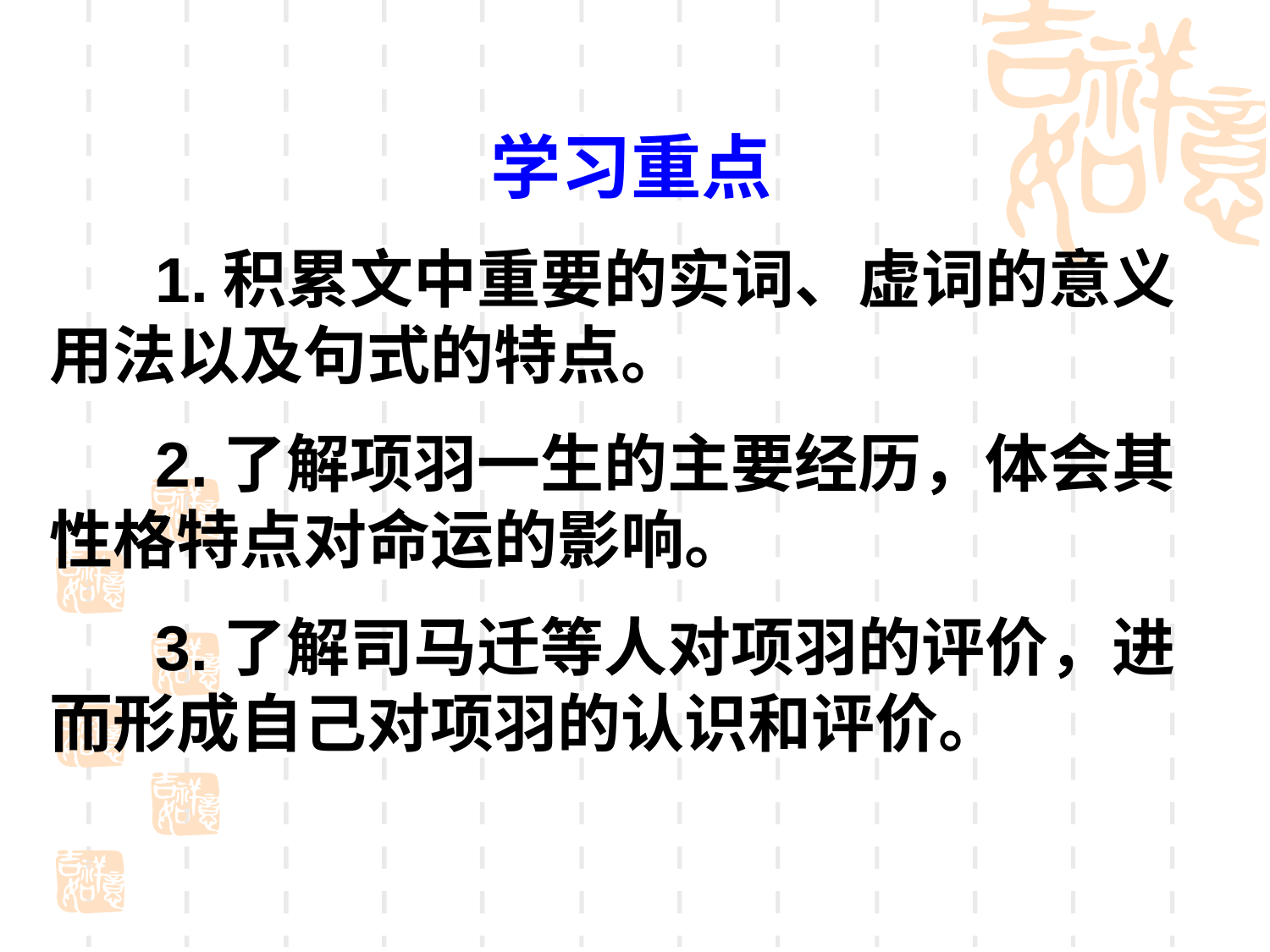

学习重点
      1.积累文中重要的实词、虚词的意义用法以及句式的特点。
      2.了解项羽一生的主要经历，体会其性格特点对命运的影响。
      3.了解司马迁等人对项羽的评价，进而形成自己对项羽的认识和评价。